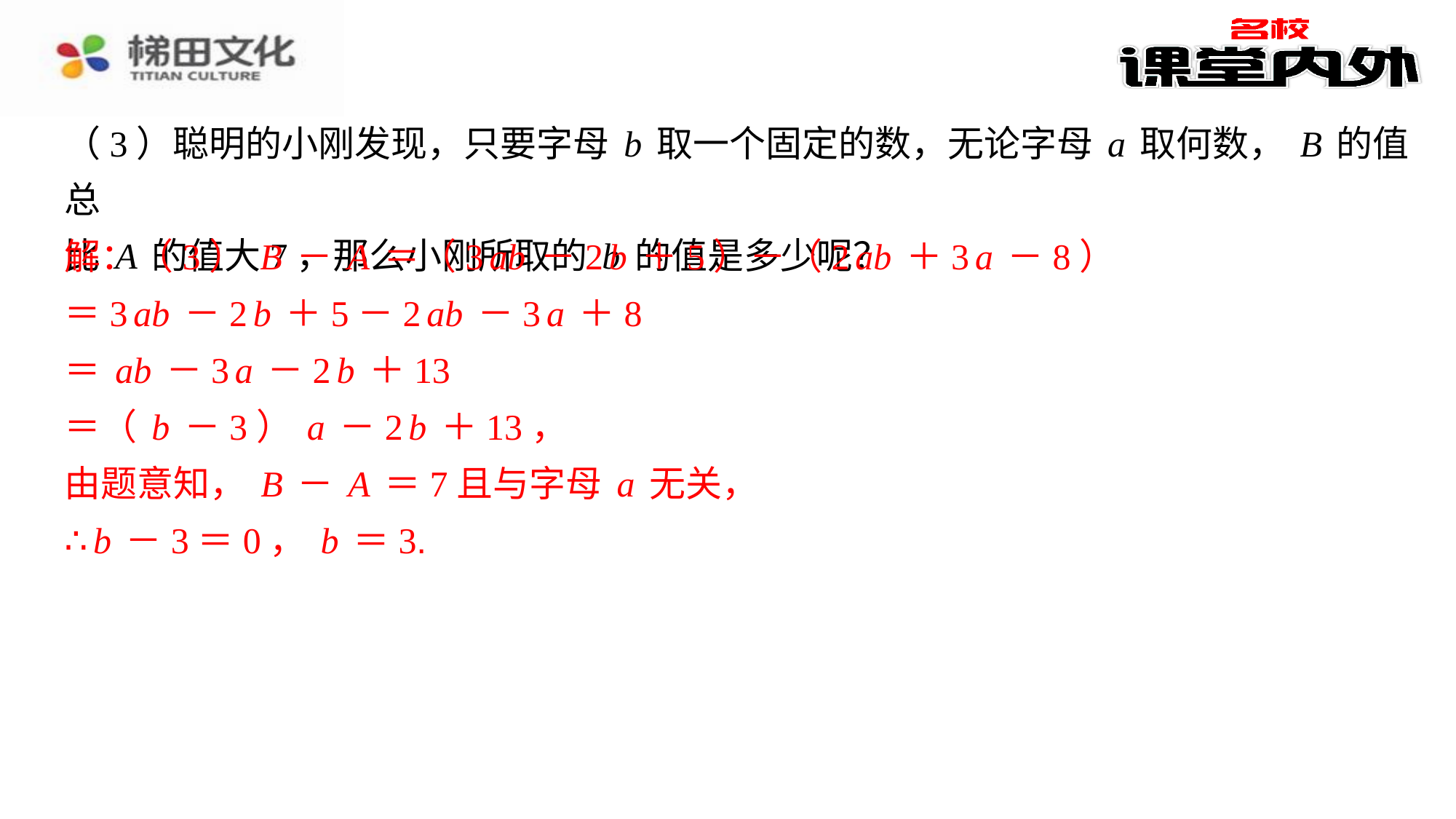

（3）聪明的小刚发现，只要字母b取一个固定的数，无论字母a取何数，B的值总
比A的值大7，那么小刚所取的b的值是多少呢？
解：（3）B－A＝（3ab－2b＋5）－（2ab＋3a－8）
＝3ab－2b＋5－2ab－3a＋8
＝ab－3a－2b＋13
＝（b－3）a－2b＋13，
由题意知，B－A＝7且与字母a无关，
∴b－3＝0，b＝3.
解：（3）B－A＝（3ab－2b＋5）－（2ab＋3a－8）
＝3ab－2b＋5－2ab－3a＋8
＝ab－3a－2b＋13
＝（b－3）a－2b＋13，
由题意知，B－A＝7且与字母a无关，
∴b－3＝0，b＝3.